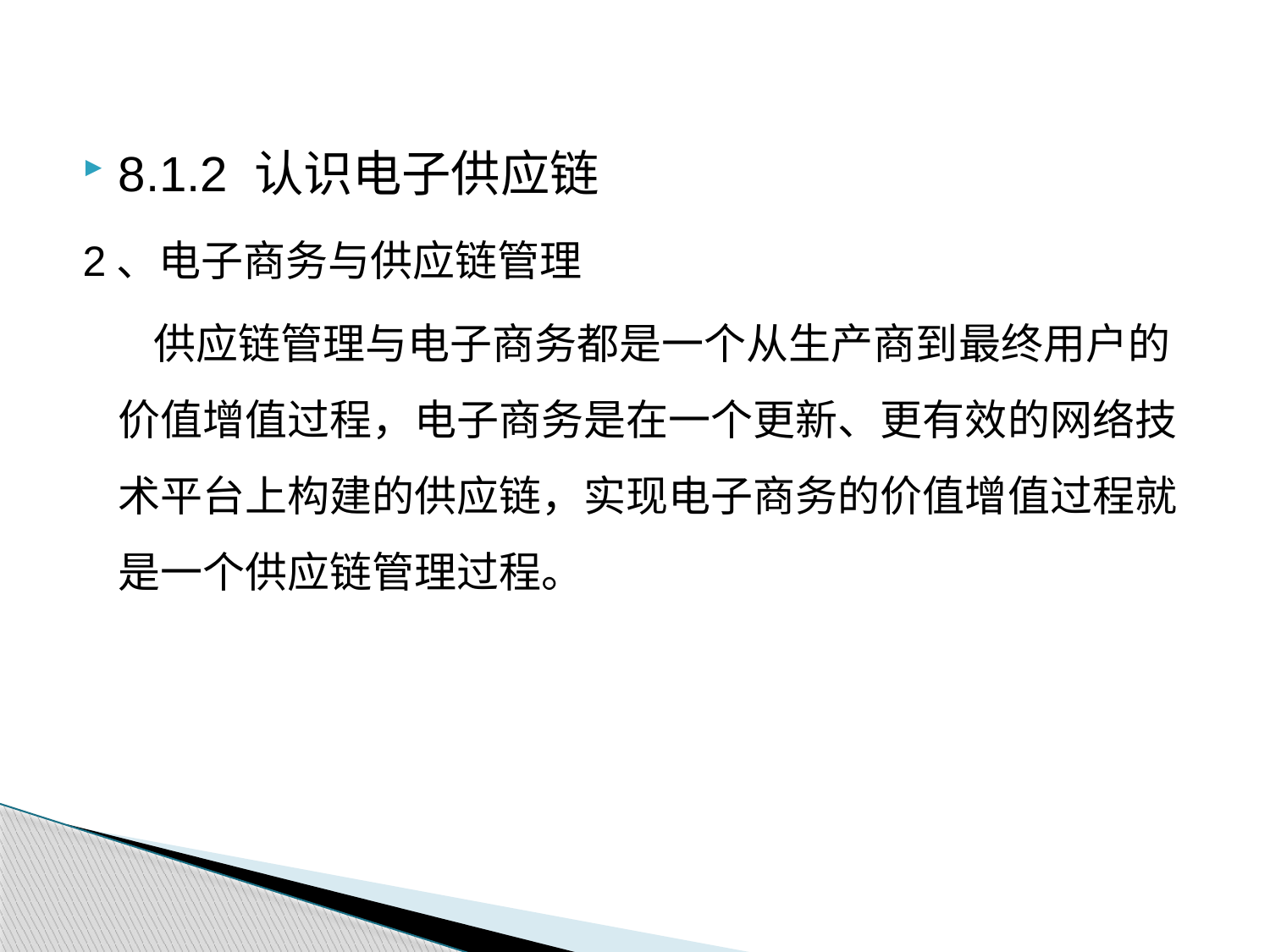

8.1.2 认识电子供应链
2、电子商务与供应链管理
供应链管理与电子商务都是一个从生产商到最终用户的价值增值过程，电子商务是在一个更新、更有效的网络技术平台上构建的供应链，实现电子商务的价值增值过程就是一个供应链管理过程。